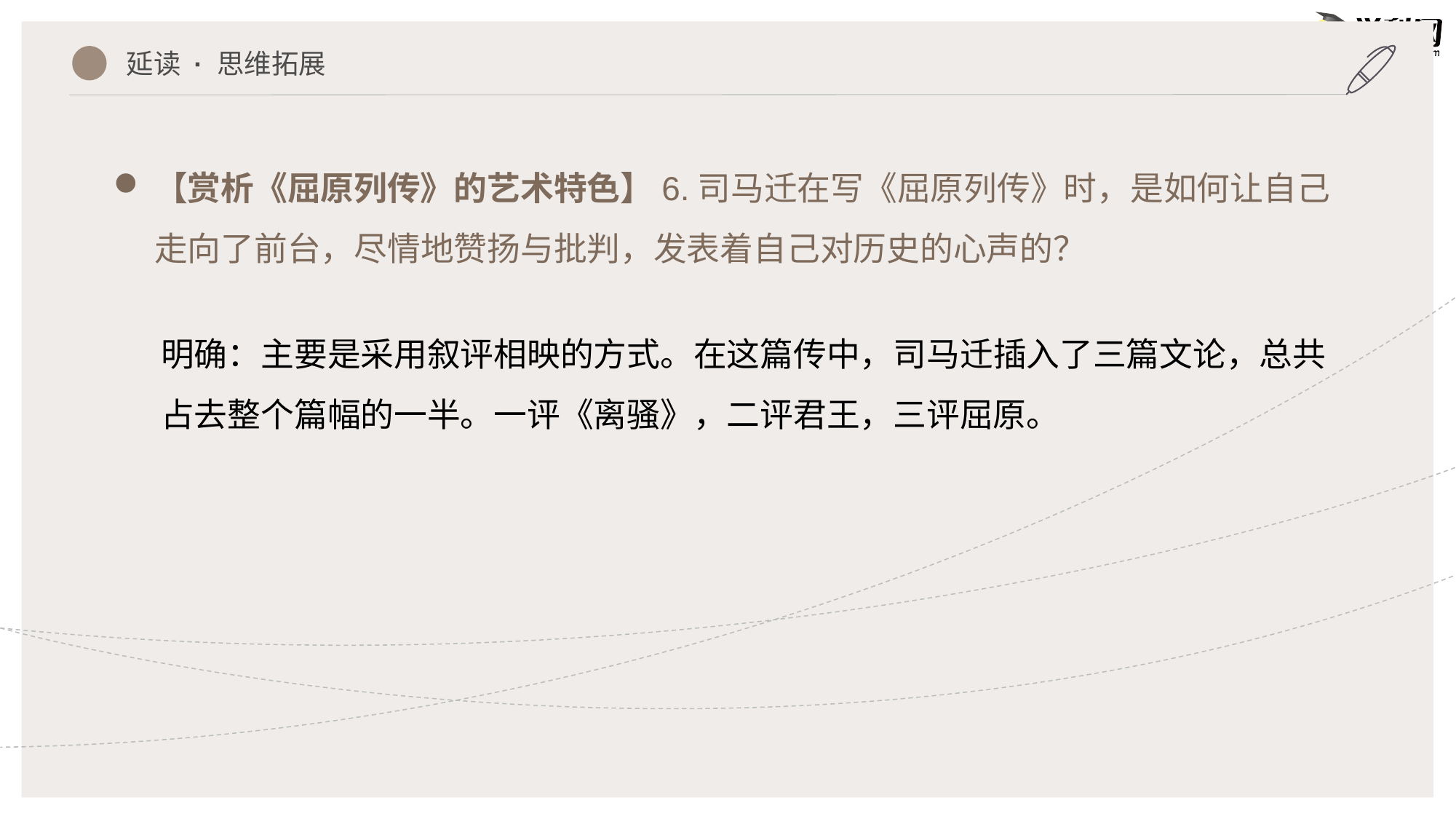

延读 · 思维拓展

【赏析《屈原列传》的艺术特色】6.司马迁在写《屈原列传》时，是如何让自己走向了前台，尽情地赞扬与批判，发表着自己对历史的心声的？

明确：主要是采用叙评相映的方式。在这篇传中，司马迁插入了三篇文论，总共占去整个篇幅的一半。一评《离骚》，二评君王，三评屈原。